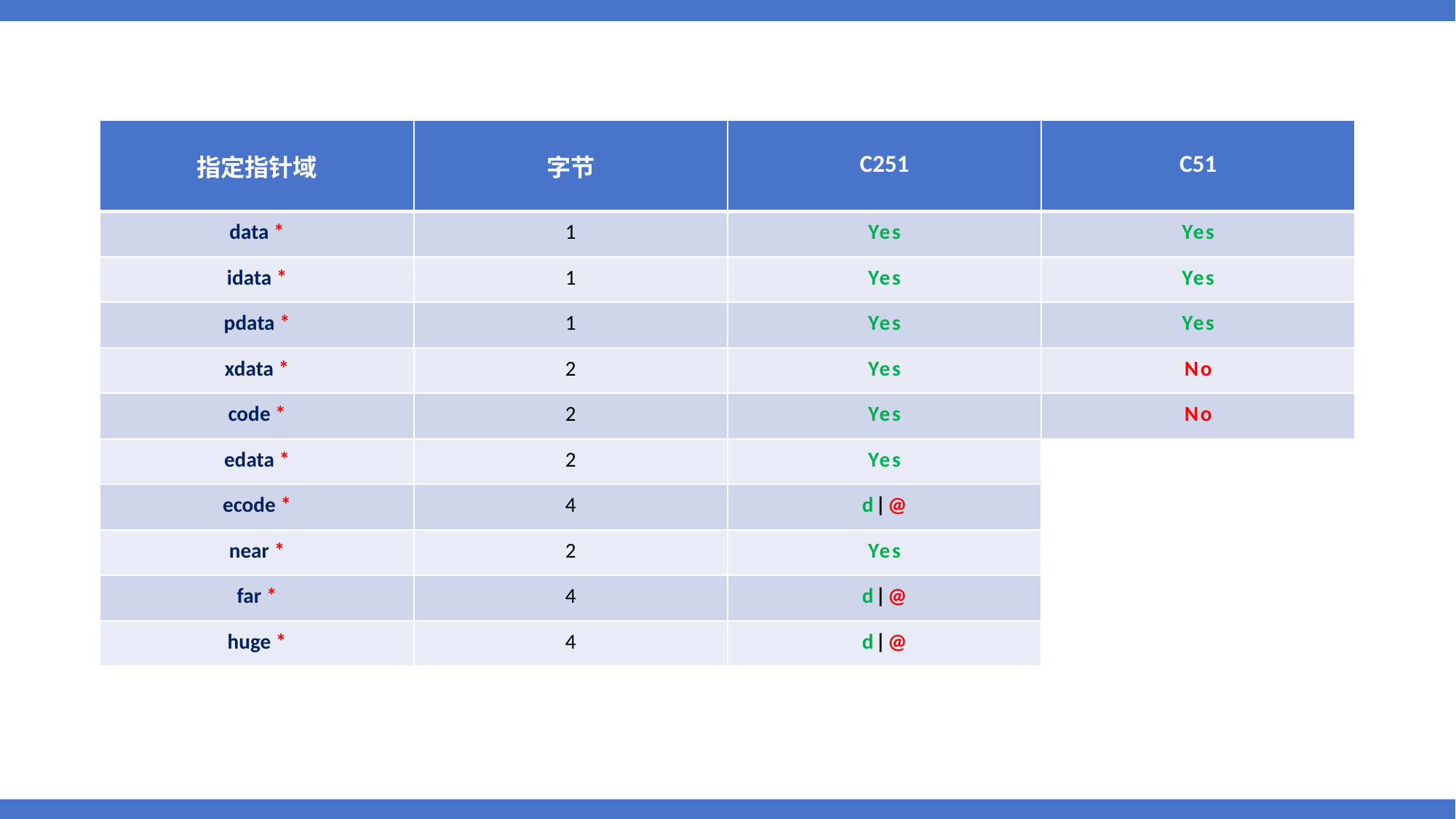

| 指定指针域 | 字节 | C251 | C51 |
| --- | --- | --- | --- |
| data \* | 1 | Yes | Yes |
| idata \* | 1 | Yes | Yes |
| pdata \* | 1 | Yes | Yes |
| xdata \* | 2 | Yes | No |
| code \* | 2 | Yes | No |
| edata \* | 2 | Yes |  |
| ecode \* | 4 | d|@ |  |
| near \* | 2 | Yes |  |
| far \* | 4 | d|@ |  |
| huge \* | 4 | d|@ |  |